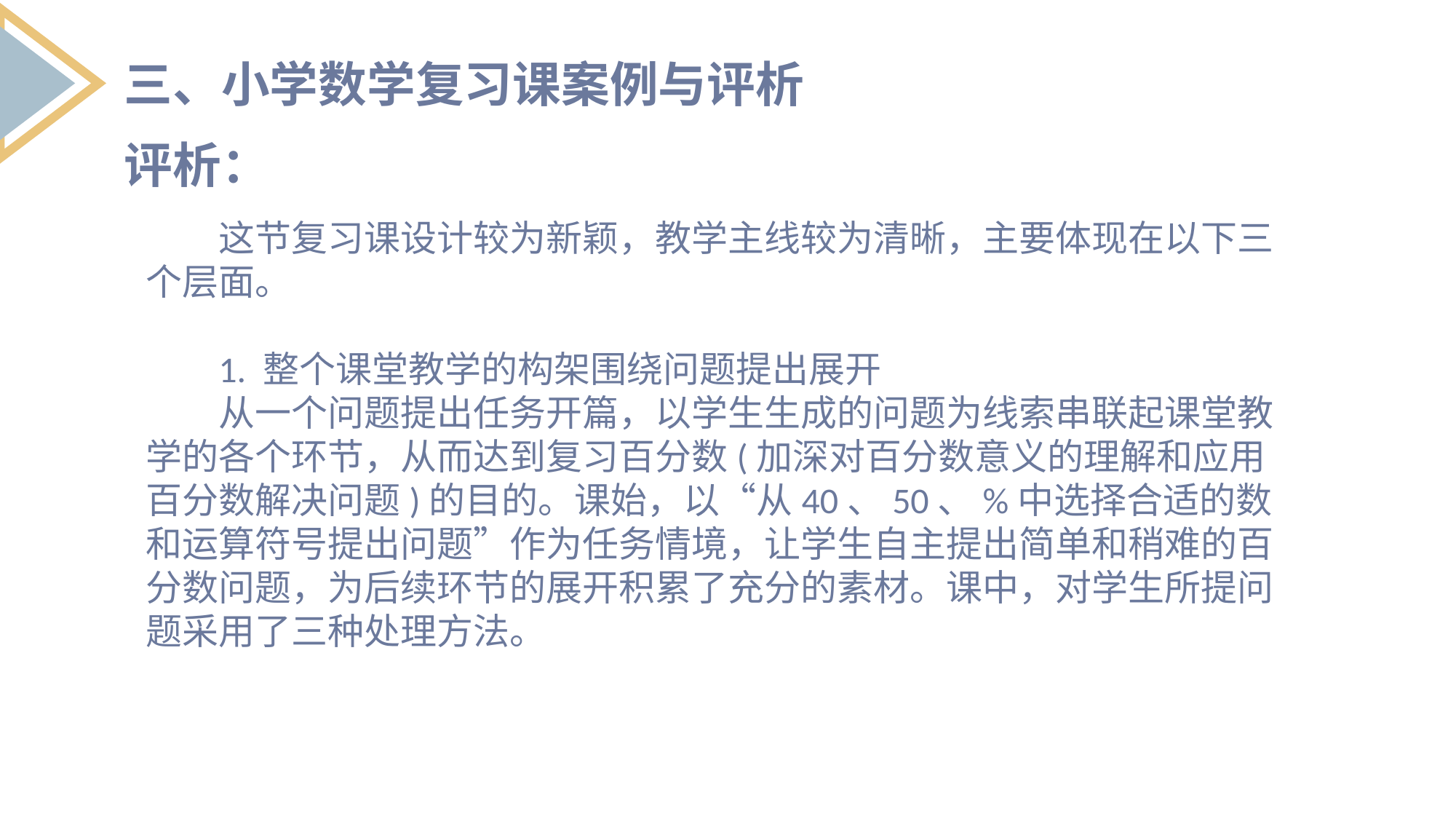

三、小学数学复习课案例与评析
评析：
这节复习课设计较为新颖，教学主线较为清晰，主要体现在以下三个层面。

1. 整个课堂教学的构架围绕问题提出展开
从一个问题提出任务开篇，以学生生成的问题为线索串联起课堂教学的各个环节，从而达到复习百分数(加深对百分数意义的理解和应用百分数解决问题)的目的。课始，以“从40、50、%中选择合适的数和运算符号提出问题”作为任务情境，让学生自主提出简单和稍难的百分数问题，为后续环节的展开积累了充分的素材。课中，对学生所提问题采用了三种处理方法。